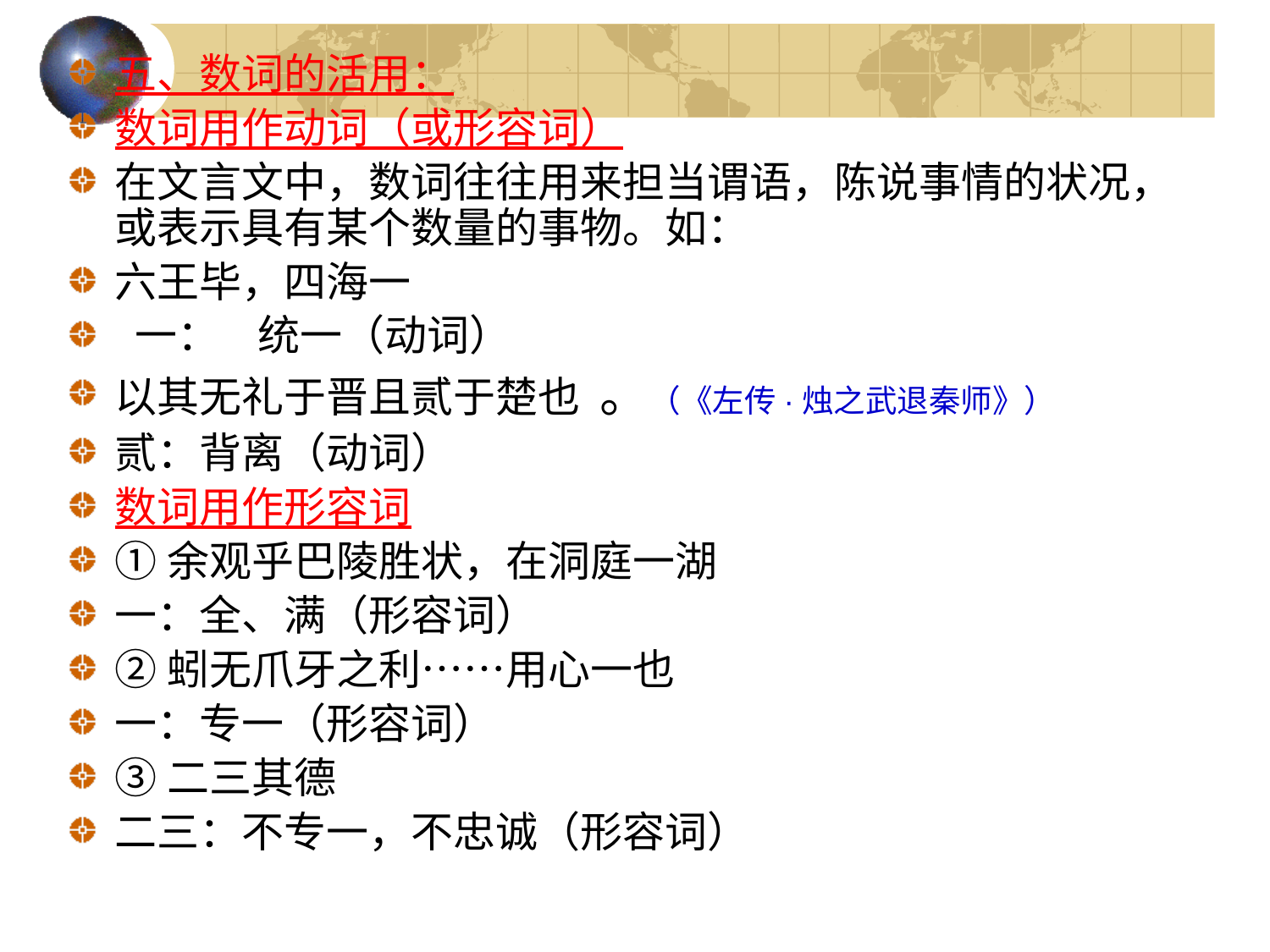

五、数词的活用：
数词用作动词（或形容词）
在文言文中，数词往往用来担当谓语，陈说事情的状况，或表示具有某个数量的事物。如：
六王毕，四海一
 一：    统一（动词）
以其无礼于晋且贰于楚也  。（《左传·烛之武退秦师》）
贰：背离（动词）
数词用作形容词
①余观乎巴陵胜状，在洞庭一湖
一：全、满（形容词）
②蚓无爪牙之利……用心一也
一：专一（形容词）
③二三其德
二三：不专一，不忠诚（形容词）